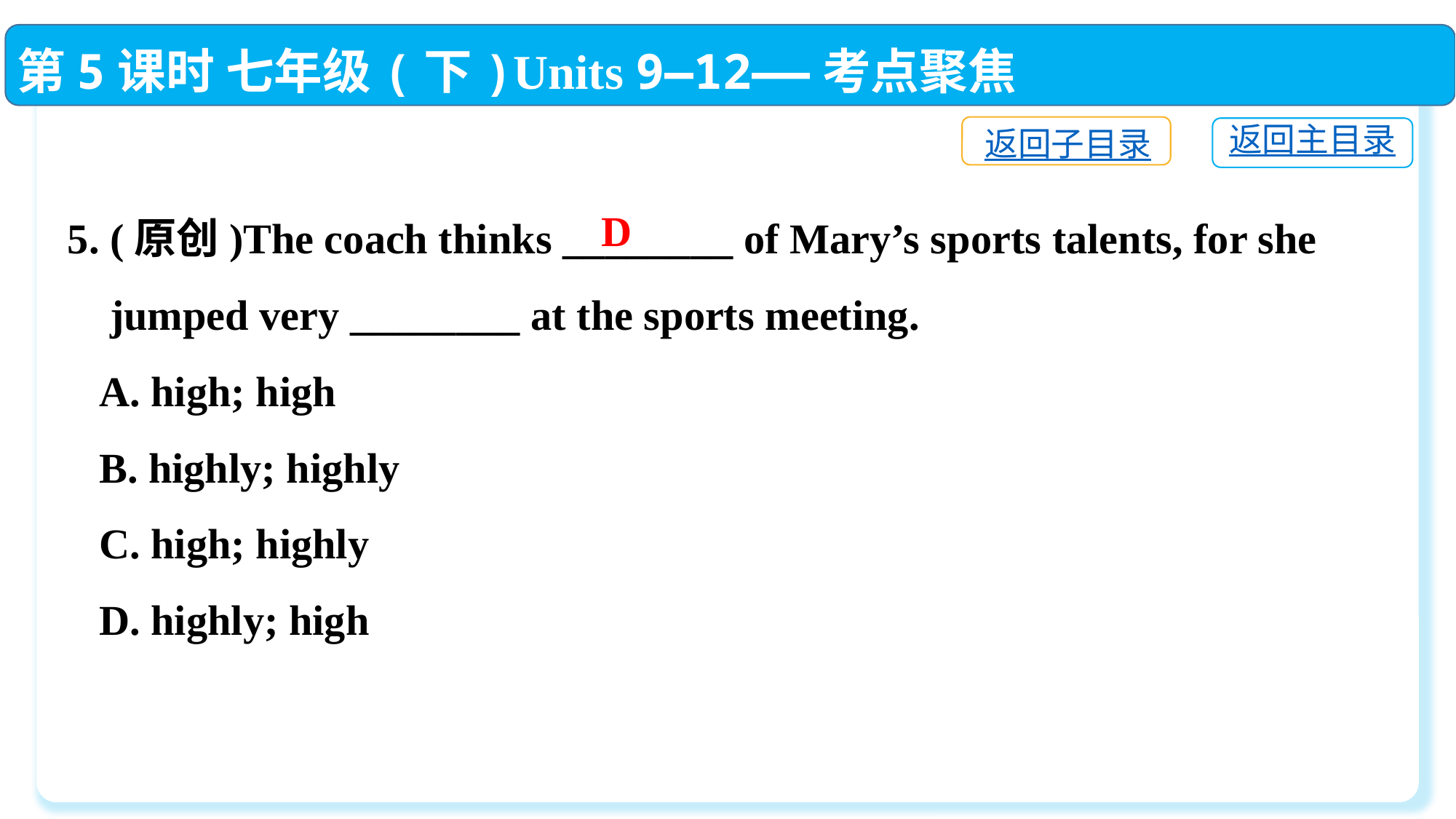

第5课时 七年级(下)Units 9—12——考点聚焦

返回子目录
返回主目录
5. (原创)The coach thinks ________ of Mary’s sports talents, for she
    jumped very ________ at the sports meeting.
   A. high; high
   B. highly; highly
   C. high; highly
   D. highly; high
D